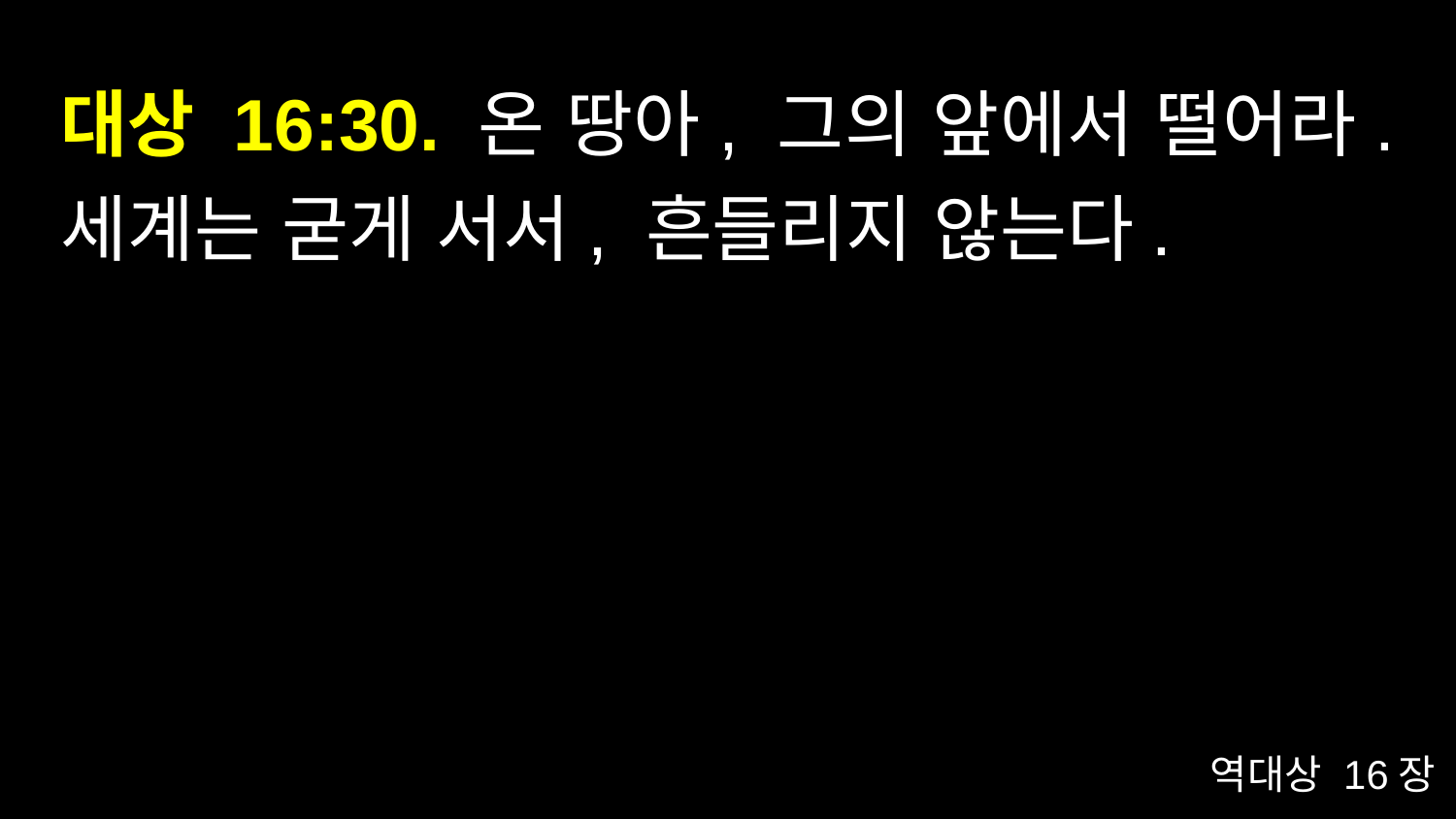

# 대상 16:30. 온 땅아, 그의 앞에서 떨어라. 세계는 굳게 서서, 흔들리지 않는다.
역대상 16장